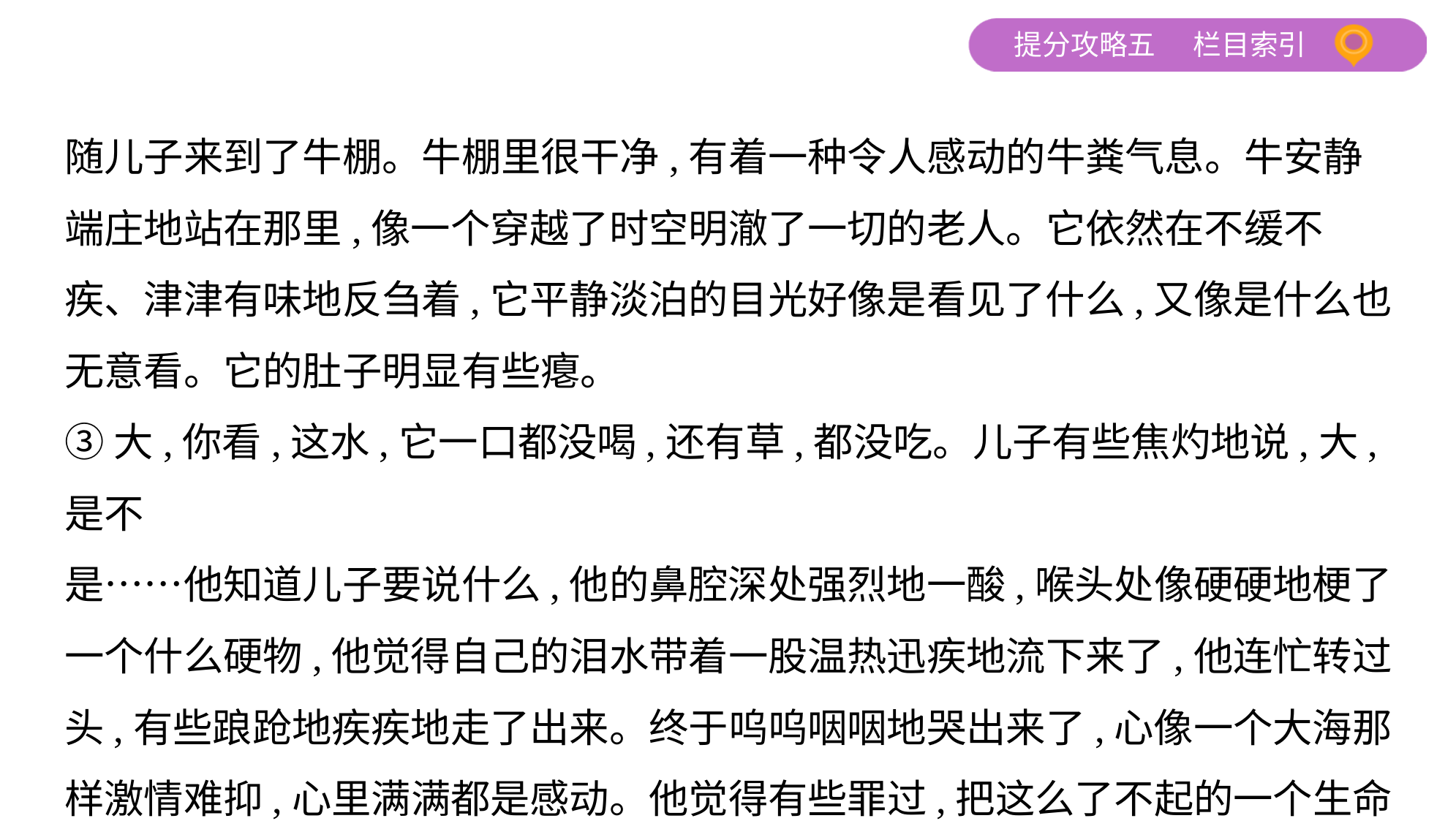

随儿子来到了牛棚。牛棚里很干净,有着一种令人感动的牛粪气息。牛安静
端庄地站在那里,像一个穿越了时空明澈了一切的老人。它依然在不缓不
疾、津津有味地反刍着,它平静淡泊的目光好像是看见了什么,又像是什么也
无意看。它的肚子明显有些瘪。
③大,你看,这水,它一口都没喝,还有草,都没吃。儿子有些焦灼地说,大,是不
是……他知道儿子要说什么,他的鼻腔深处强烈地一酸,喉头处像硬硬地梗了
一个什么硬物,他觉得自己的泪水带着一股温热迅疾地流下来了,他连忙转过
头,有些踉跄地疾疾地走了出来。终于呜呜咽咽地哭出来了,心像一个大海那
样激情难抑,心里满满都是感动。他觉得有些罪过,把这么了不起的一个生命